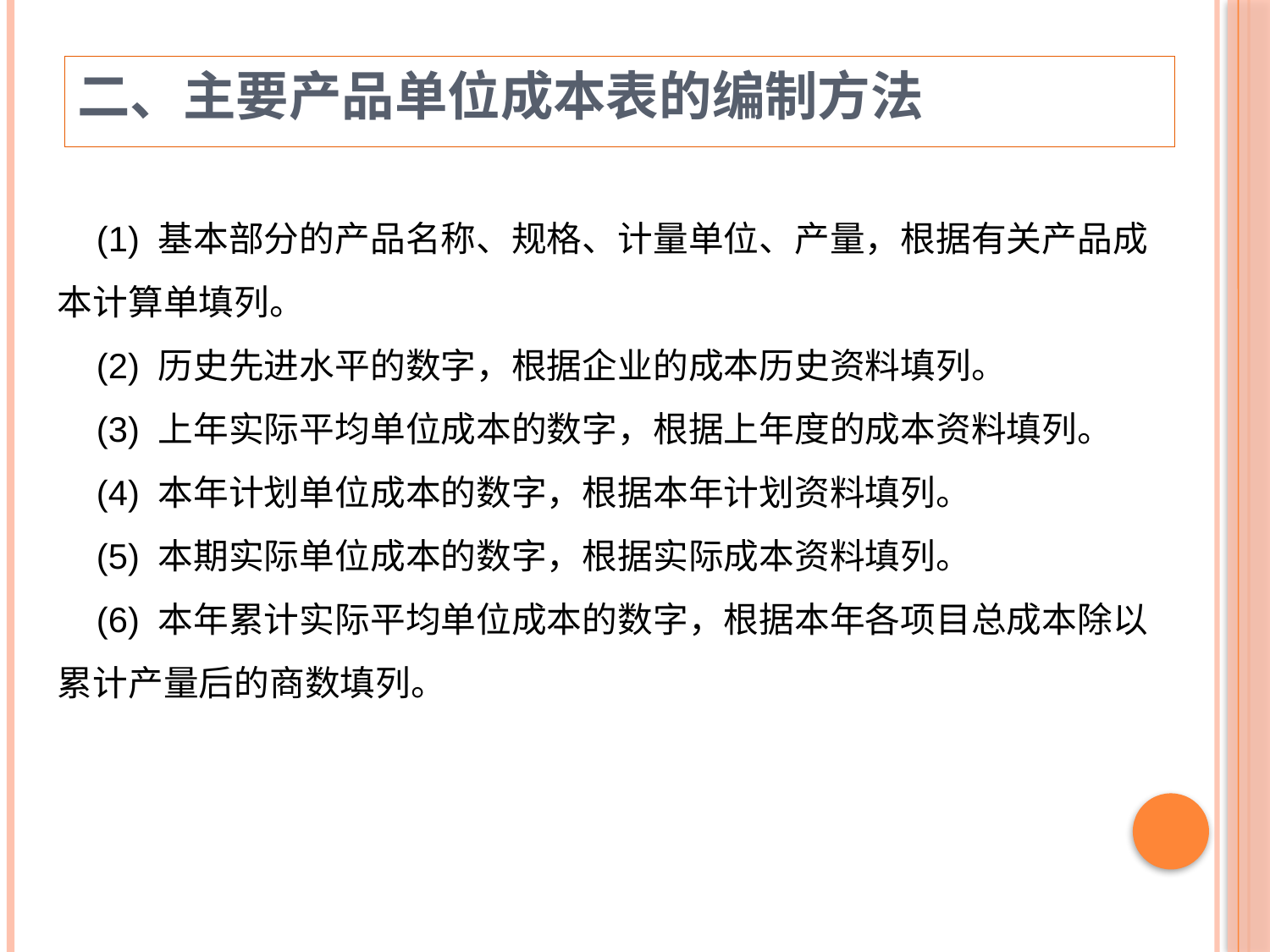

二、主要产品单位成本表的编制方法
    (1) 基本部分的产品名称、规格、计量单位、产量，根据有关产品成本计算单填列。
    (2) 历史先进水平的数字，根据企业的成本历史资料填列。
    (3) 上年实际平均单位成本的数字，根据上年度的成本资料填列。
    (4) 本年计划单位成本的数字，根据本年计划资料填列。
    (5) 本期实际单位成本的数字，根据实际成本资料填列。
    (6) 本年累计实际平均单位成本的数字，根据本年各项目总成本除以累计产量后的商数填列。